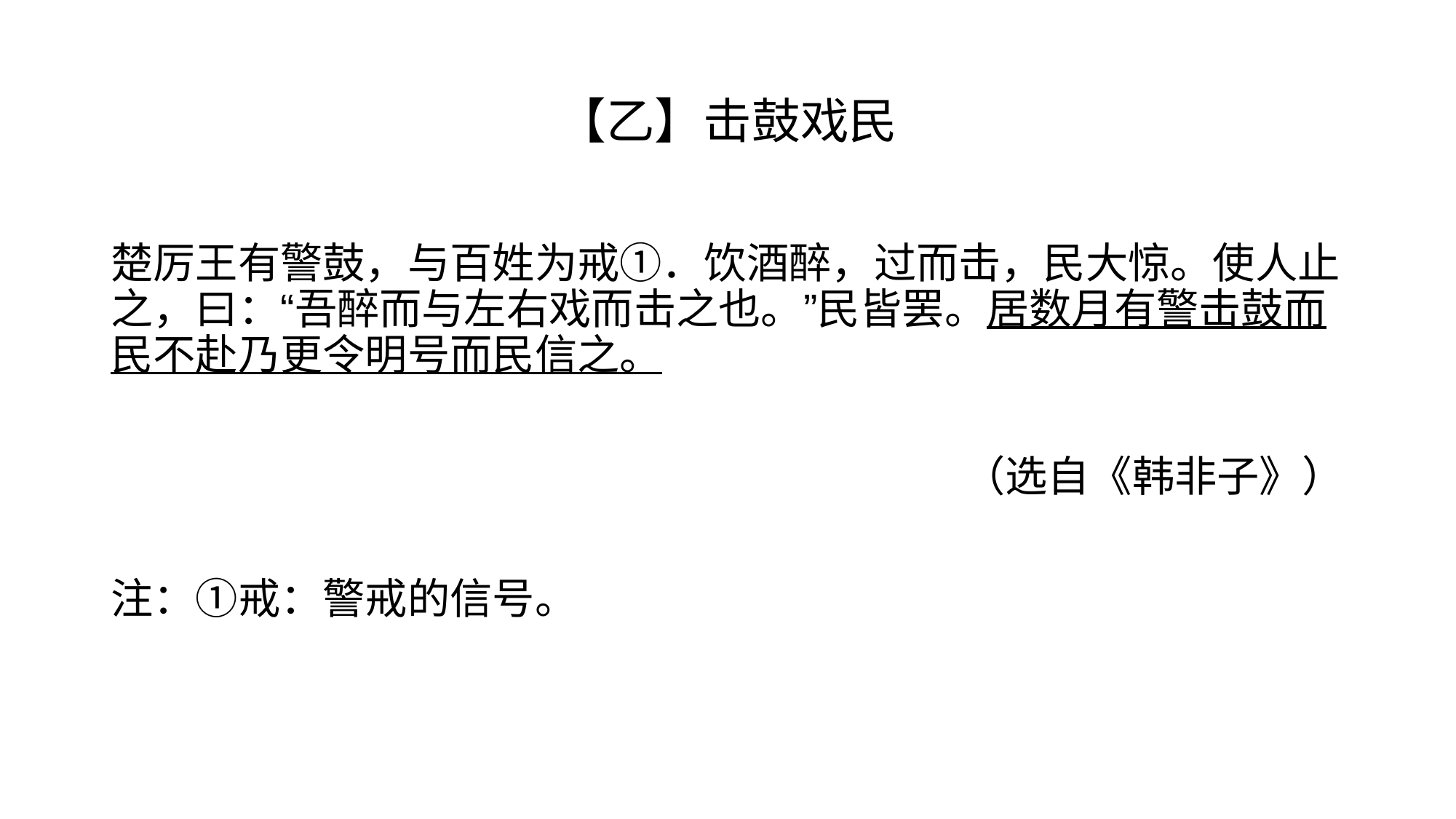

# 【乙】击鼓戏民
楚厉王有警鼓，与百姓为戒①．饮酒醉，过而击，民大惊。使人止之，曰：“吾醉而与左右戏而击之也。”民皆罢。居数月有警击鼓而民不赴乃更令明号而民信之。

（选自《韩非子》）

注：①戒：警戒的信号。